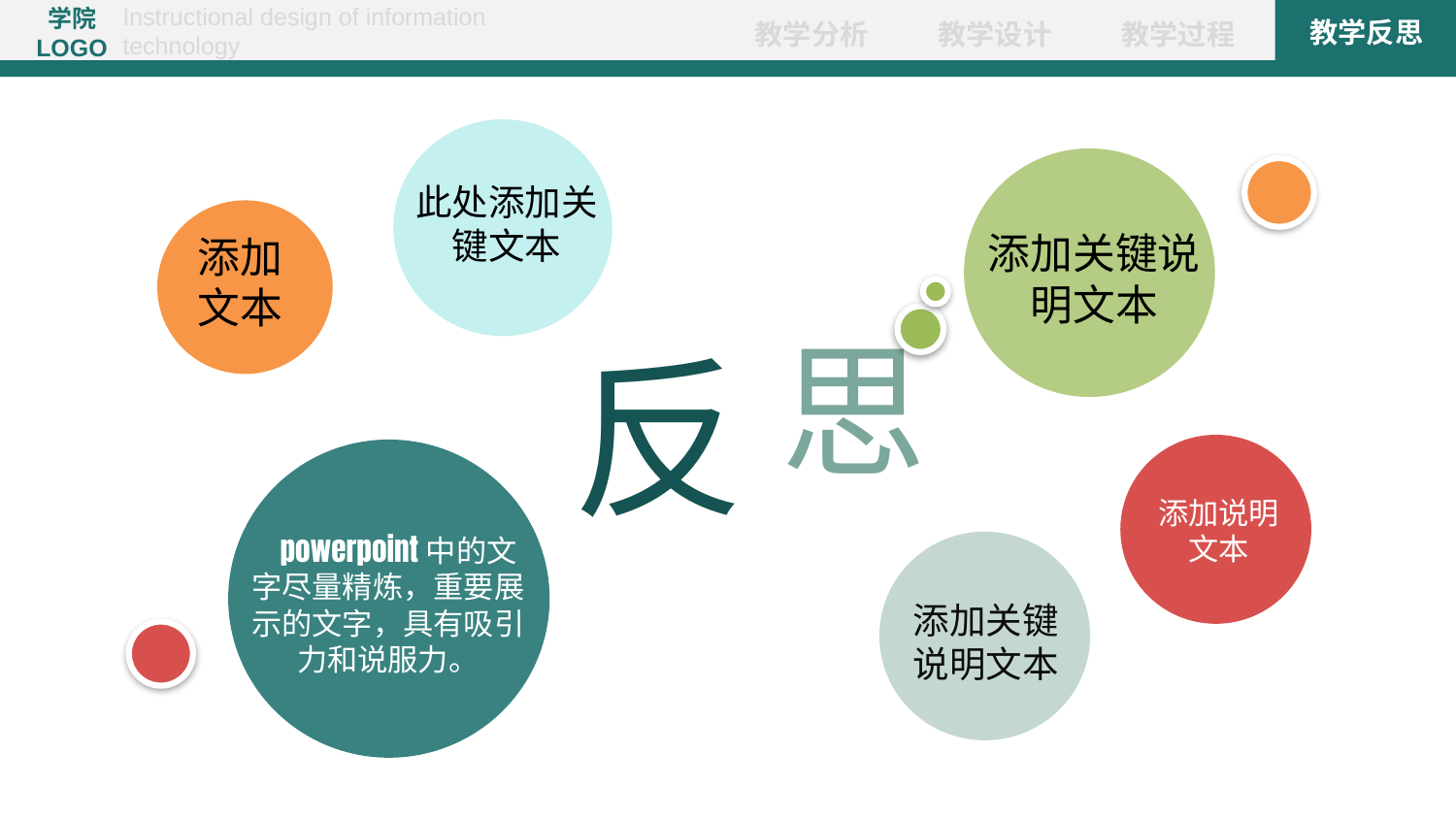

此处添加关键文本

添加关键说明文本

添加
文本

思
反

添加说明文本

   powerpoint中的文字尽量精炼，重要展示的文字，具有吸引力和说服力。

添加关键
说明文本